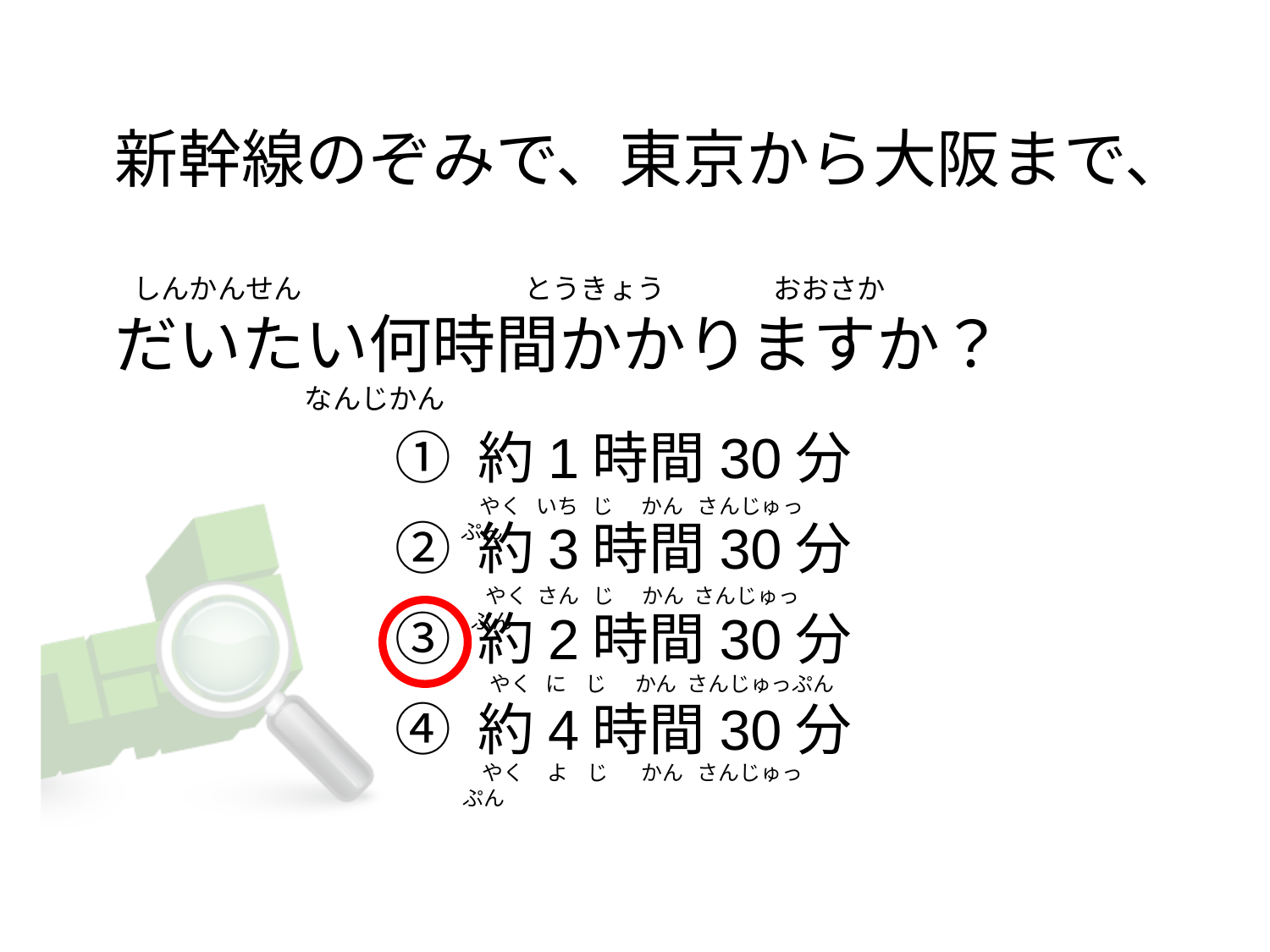

# 新幹線のぞみで、東京から大阪まで、   しんかんせん                                   とうきょう                 おおさか だいたい何時間かかりますか？                               なんじかん
① 約1時間30分
② 約3時間30分
③ 約2時間30分
④ 約4時間30分
   やく   いち   じ      かん   さんじゅっぷん
  やく  さん   じ      かん  さんじゅっぷん

   やく   に    じ      かん  さんじゅっぷん
   やく     よ    じ       かん   さんじゅっぷん